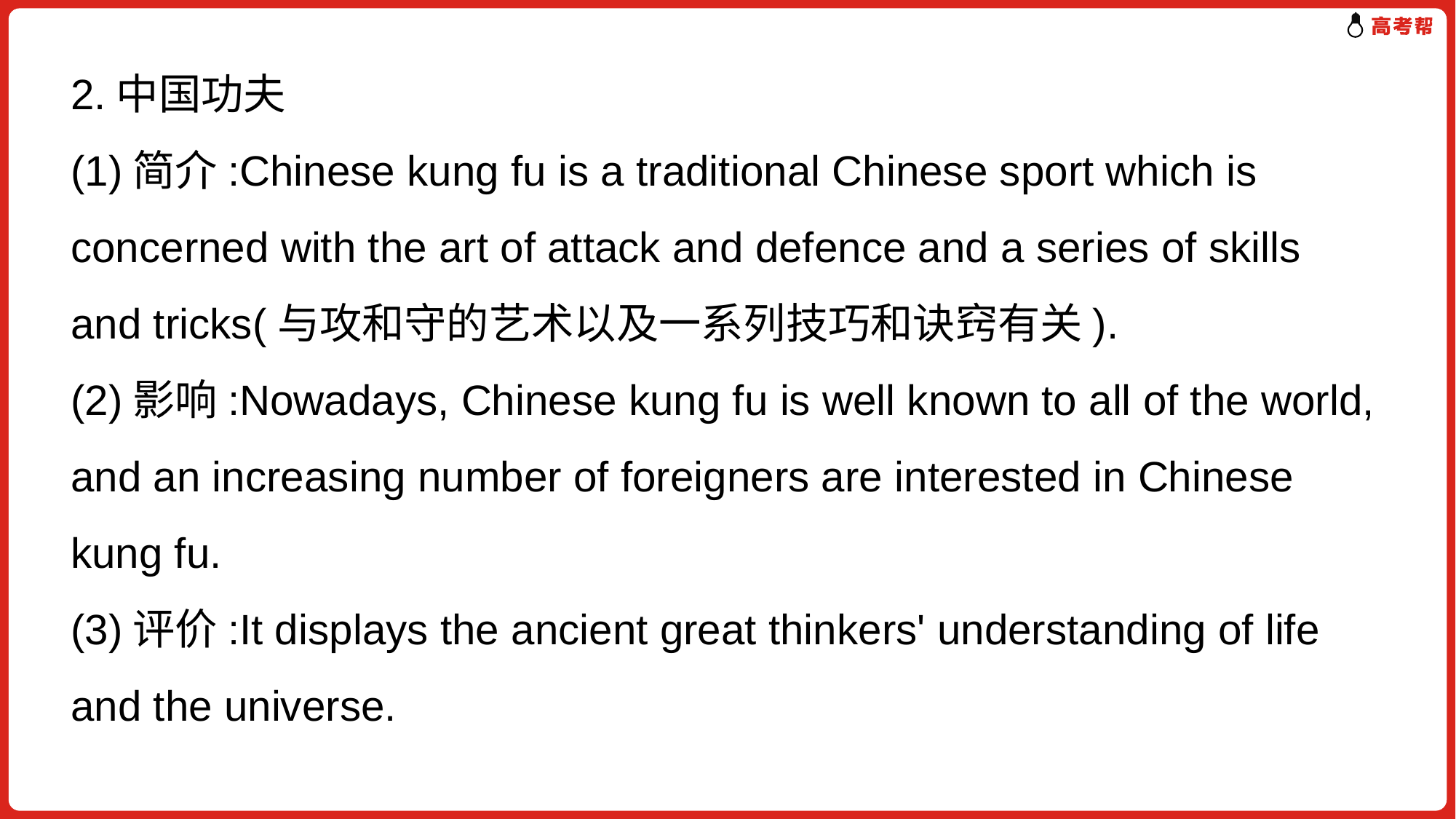

2.中国功夫
(1)简介:Chinese kung fu is a traditional Chinese sport which is concerned with the art of attack and defence and a series of skills and tricks(与攻和守的艺术以及一系列技巧和诀窍有关).
(2)影响:Nowadays, Chinese kung fu is well known to all of the world, and an increasing number of foreigners are interested in Chinese kung fu.
(3)评价:It displays the ancient great thinkers' understanding of life and the universe.